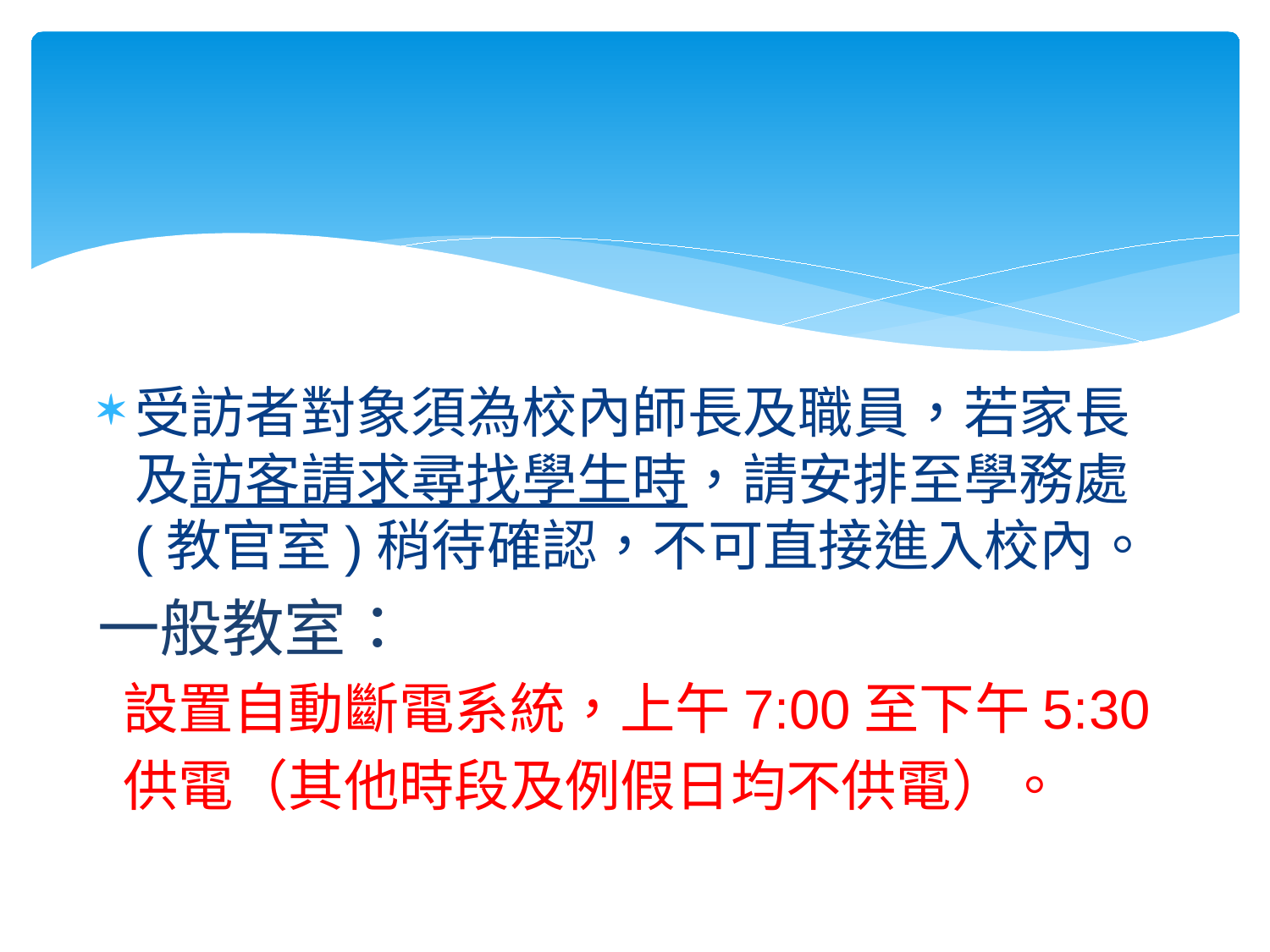

#
受訪者對象須為校內師長及職員，若家長及訪客請求尋找學生時，請安排至學務處(教官室)稍待確認，不可直接進入校內。
一般教室：
 設置自動斷電系統，上午7:00至下午5:30
 供電（其他時段及例假日均不供電）。